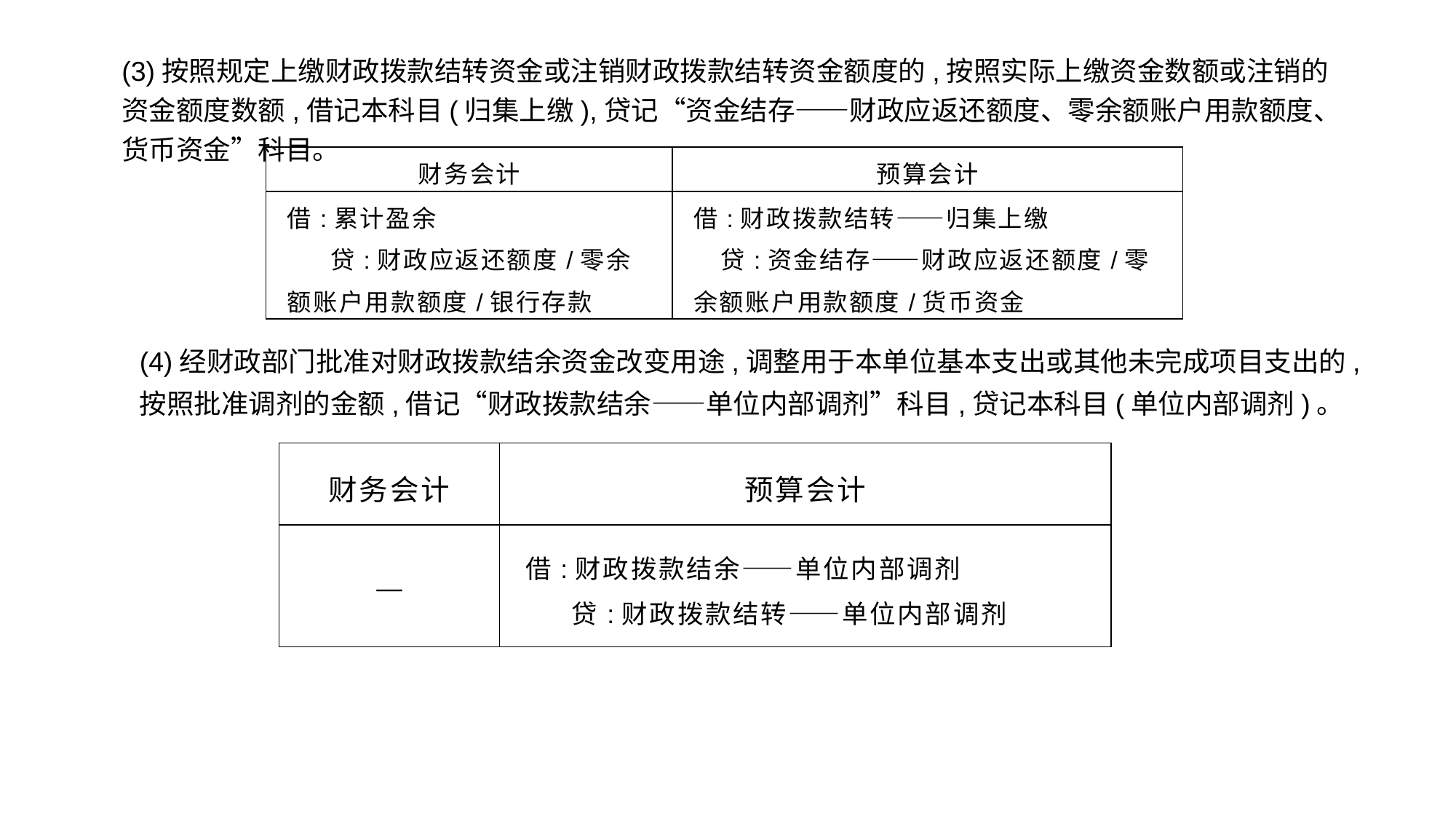

(3)按照规定上缴财政拨款结转资金或注销财政拨款结转资金额度的,按照实际上缴资金数额或注销的资金额度数额,借记本科目(归集上缴),贷记“资金结存——财政应返还额度、零余额账户用款额度、货币资金”科目。
| 财务会计 | 预算会计 |
| --- | --- |
| 借:累计盈余 贷:财政应返还额度/零余额账户用款额度/银行存款 | 借:财政拨款结转——归集上缴 贷:资金结存——财政应返还额度/零余额账户用款额度/货币资金 |
(4)经财政部门批准对财政拨款结余资金改变用途,调整用于本单位基本支出或其他未完成项目支出的,按照批准调剂的金额,借记“财政拨款结余——单位内部调剂”科目,贷记本科目(单位内部调剂)。
| 财务会计 | 预算会计 |
| --- | --- |
| — | 借:财政拨款结余——单位内部调剂 贷:财政拨款结转——单位内部调剂 |